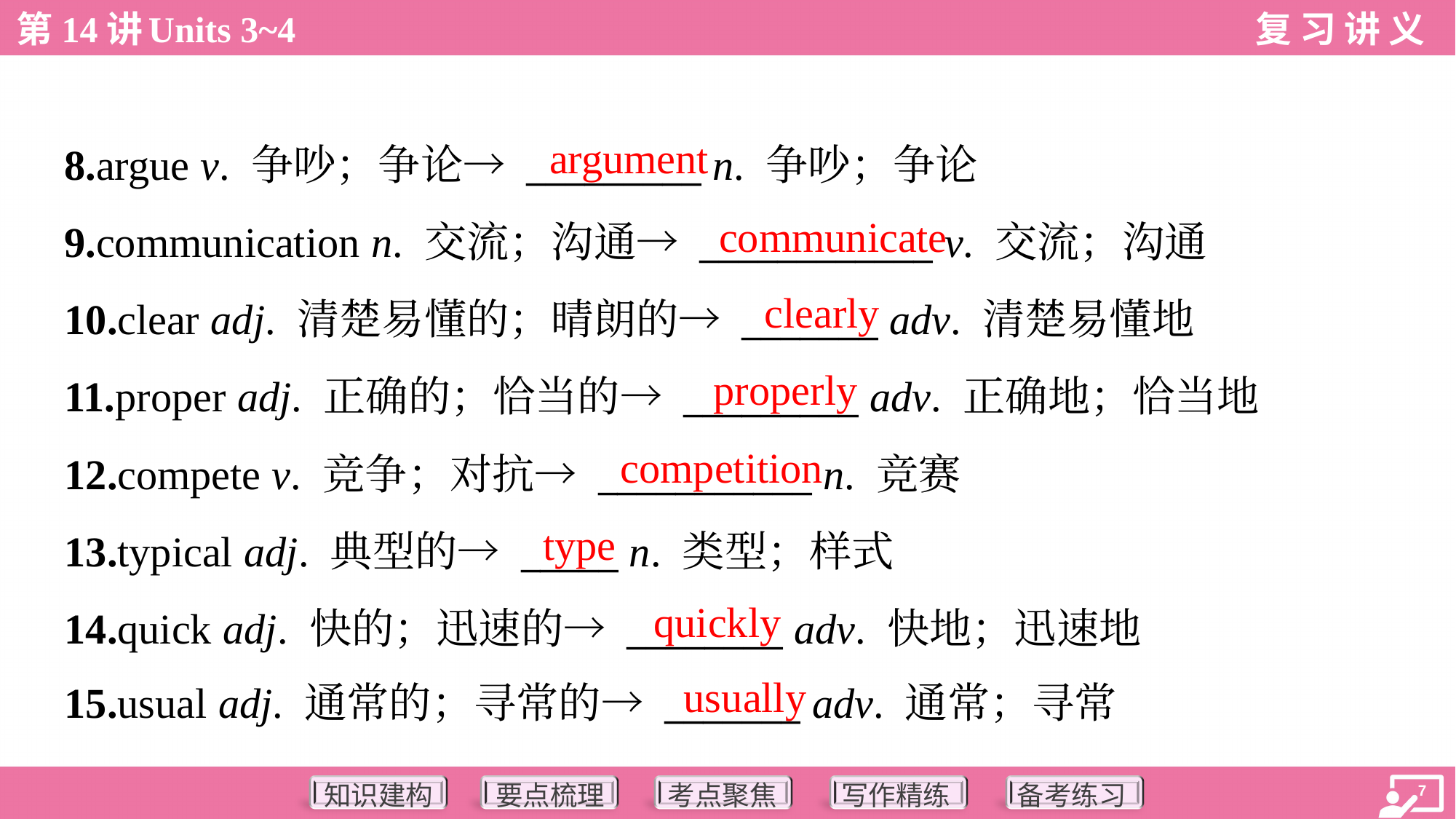

argument
8.argue v. 争吵；争论→ _________ n. 争吵；争论
9.communication n. 交流；沟通→ ____________ v. 交流；沟通
10.clear adj. 清楚易懂的；晴朗的→ _______ adv. 清楚易懂地
11.proper adj. 正确的；恰当的→ _________ adv. 正确地；恰当地
12.compete v. 竞争；对抗→ ___________ n. 竞赛
13.typical adj. 典型的→ _____ n. 类型；样式
14.quick adj. 快的；迅速的→ ________ adv. 快地；迅速地
15.usual adj. 通常的；寻常的→ _______ adv. 通常；寻常
communicate
clearly
properly
competition
type
quickly
usually